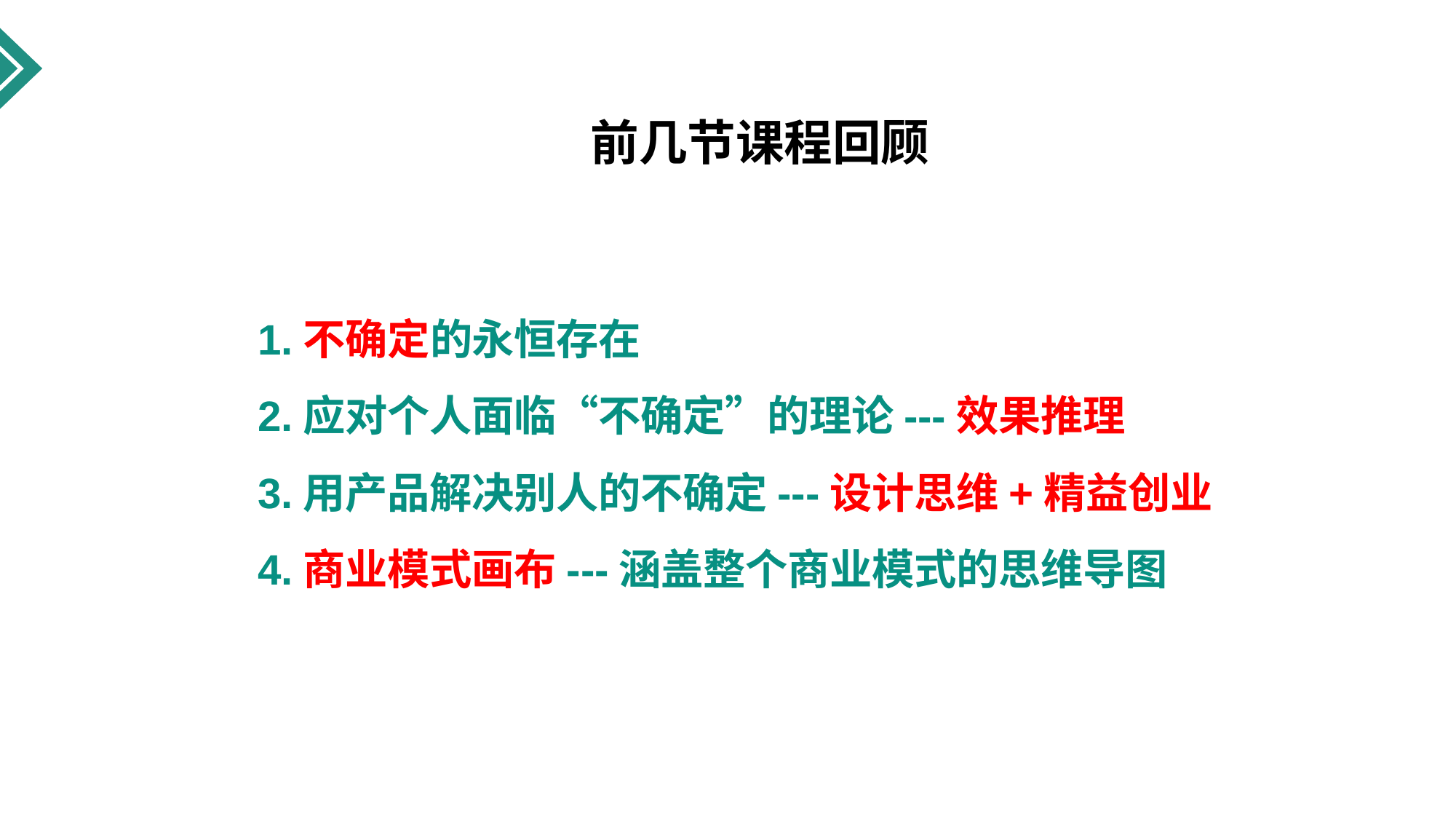

前几节课程回顾
# 1.不确定的永恒存在 2.应对个人面临“不确定”的理论---效果推理 3.用产品解决别人的不确定---设计思维+精益创业 4.商业模式画布---涵盖整个商业模式的思维导图